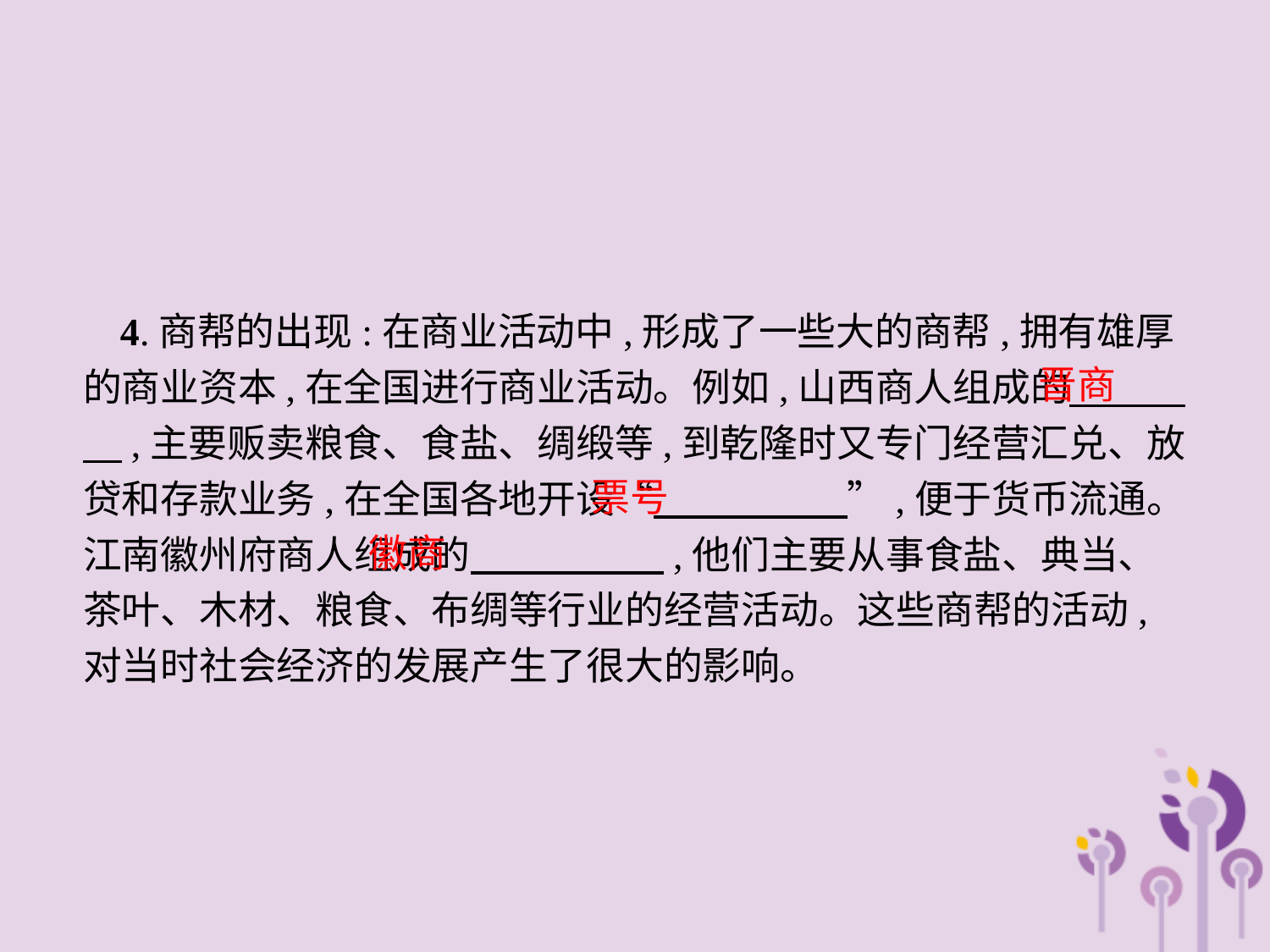

4.商帮的出现:在商业活动中,形成了一些大的商帮,拥有雄厚的商业资本,在全国进行商业活动。例如,山西商人组成的　　　　,主要贩卖粮食、食盐、绸缎等,到乾隆时又专门经营汇兑、放贷和存款业务,在全国各地开设“　　　　　”,便于货币流通。江南徽州府商人组成的　　　　　,他们主要从事食盐、典当、茶叶、木材、粮食、布绸等行业的经营活动。这些商帮的活动,对当时社会经济的发展产生了很大的影响。
晋商
票号
徽商